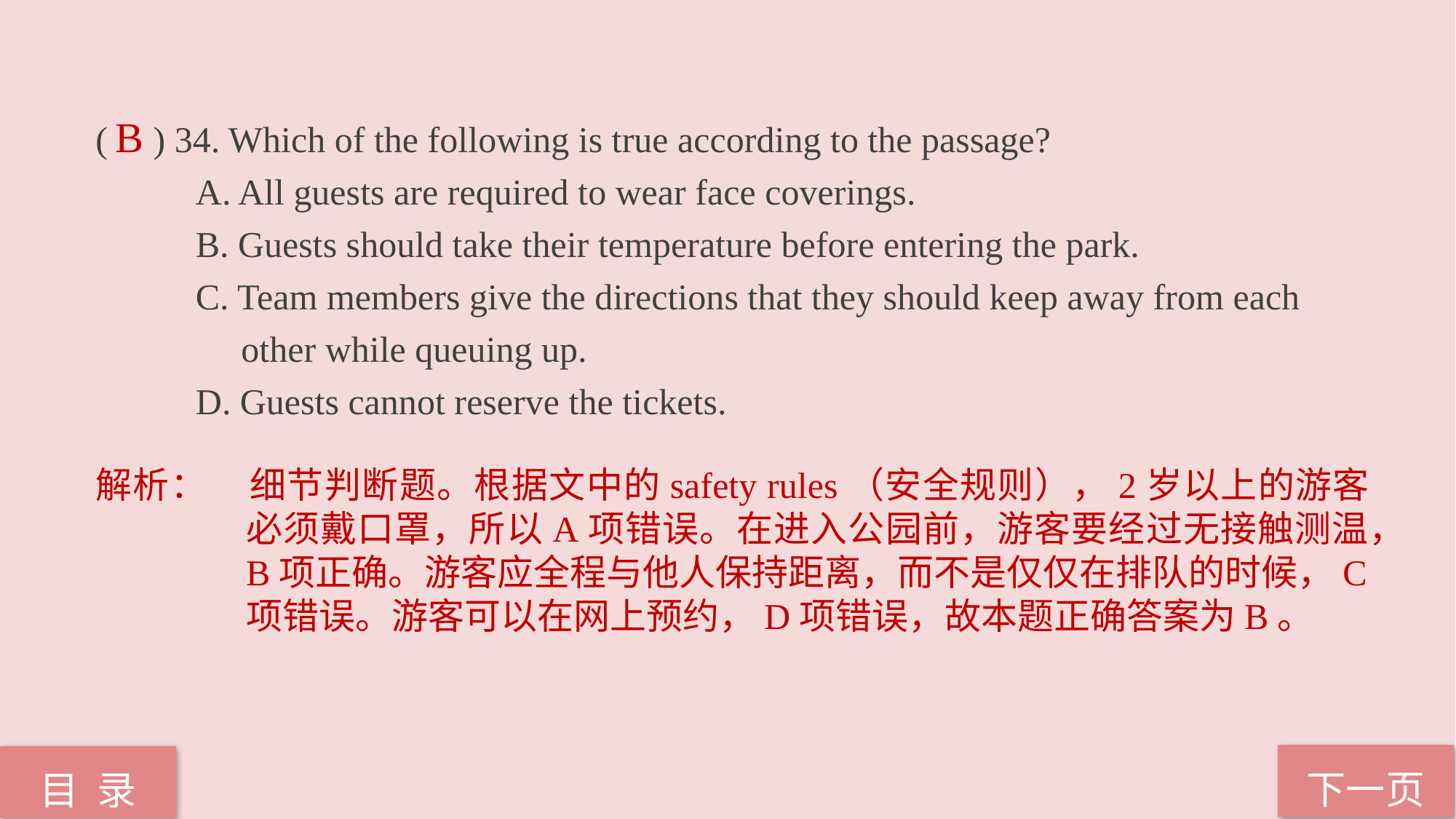

(     ) 34. Which of the following is true according to the passage?
           A. All guests are required to wear face coverings.
           B. Guests should take their temperature before entering the park.
           C. Team members give the directions that they should keep away from each
                other while queuing up.
           D. Guests cannot reserve the tickets.
B
解析：	细节判断题。根据文中的safety rules（安全规则），2岁以上的游客必须戴口罩，所以A项错误。在进入公园前，游客要经过无接触测温，B项正确。游客应全程与他人保持距离，而不是仅仅在排队的时候，C项错误。游客可以在网上预约，D项错误，故本题正确答案为B。